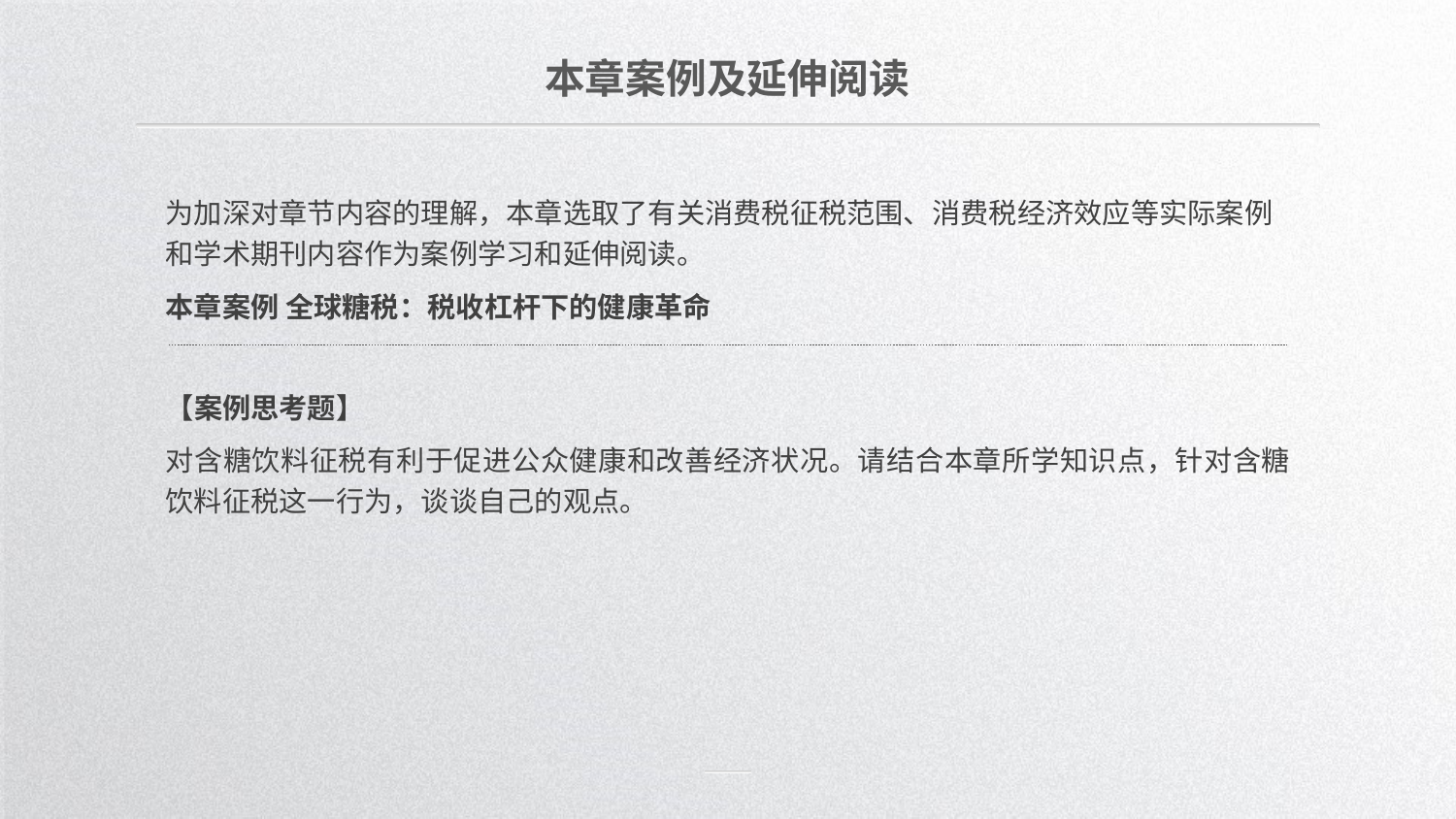

本章案例及延伸阅读
为加深对章节内容的理解，本章选取了有关消费税征税范围、消费税经济效应等实际案例和学术期刊内容作为案例学习和延伸阅读。
本章案例 全球糖税：税收杠杆下的健康革命
【案例思考题】
对含糖饮料征税有利于促进公众健康和改善经济状况。请结合本章所学知识点，针对含糖饮料征税这一行为，谈谈自己的观点。